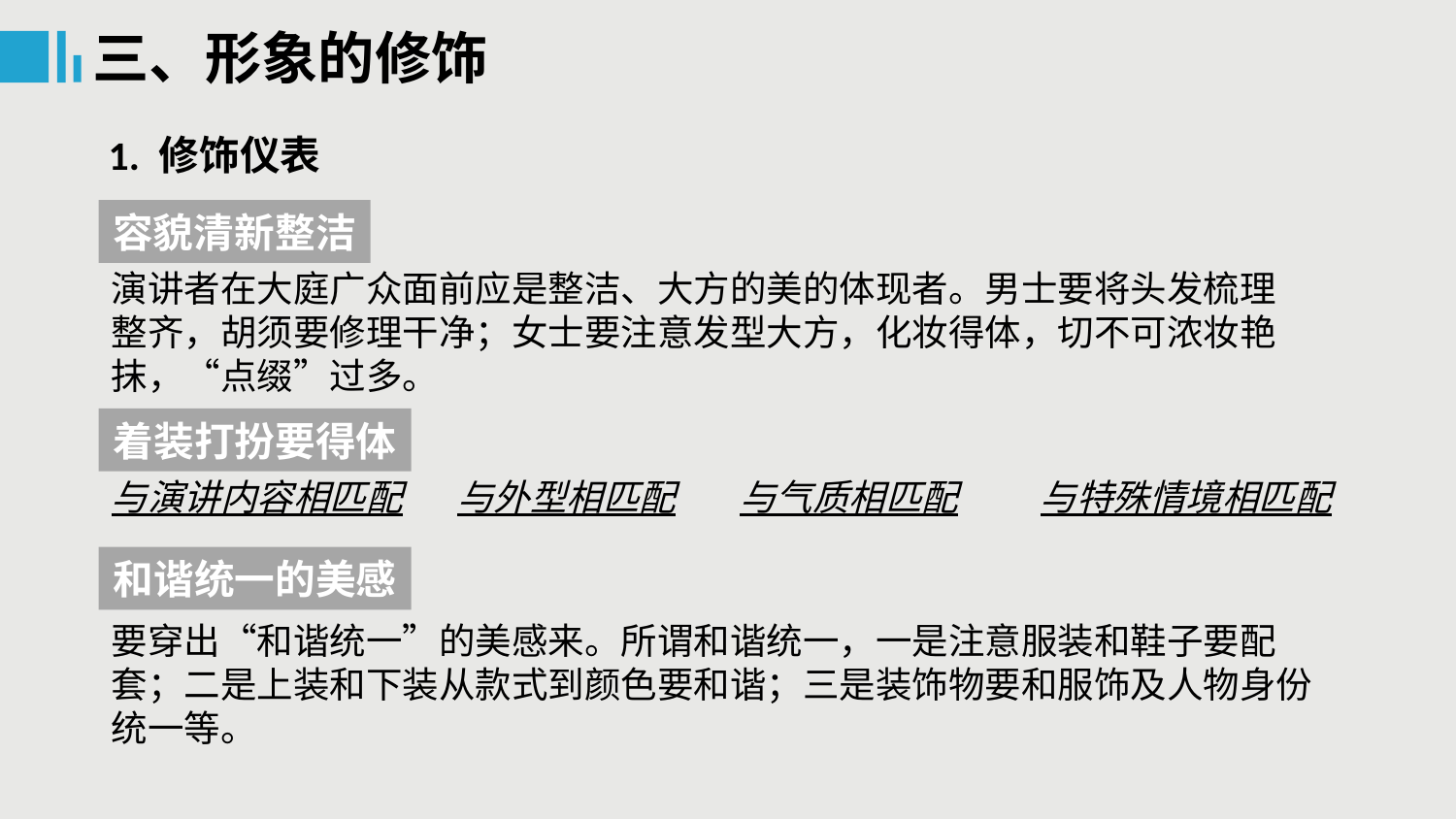

三、形象的修饰

1. 修饰仪表
容貌清新整洁
演讲者在大庭广众面前应是整洁、大方的美的体现者。男士要将头发梳理整齐，胡须要修理干净；女士要注意发型大方，化妆得体，切不可浓妆艳抹，“点缀”过多。
着装打扮要得体
与演讲内容相匹配
与外型相匹配
与气质相匹配
与特殊情境相匹配
和谐统一的美感
要穿出“和谐统一”的美感来。所谓和谐统一，一是注意服装和鞋子要配套；二是上装和下装从款式到颜色要和谐；三是装饰物要和服饰及人物身份统一等。